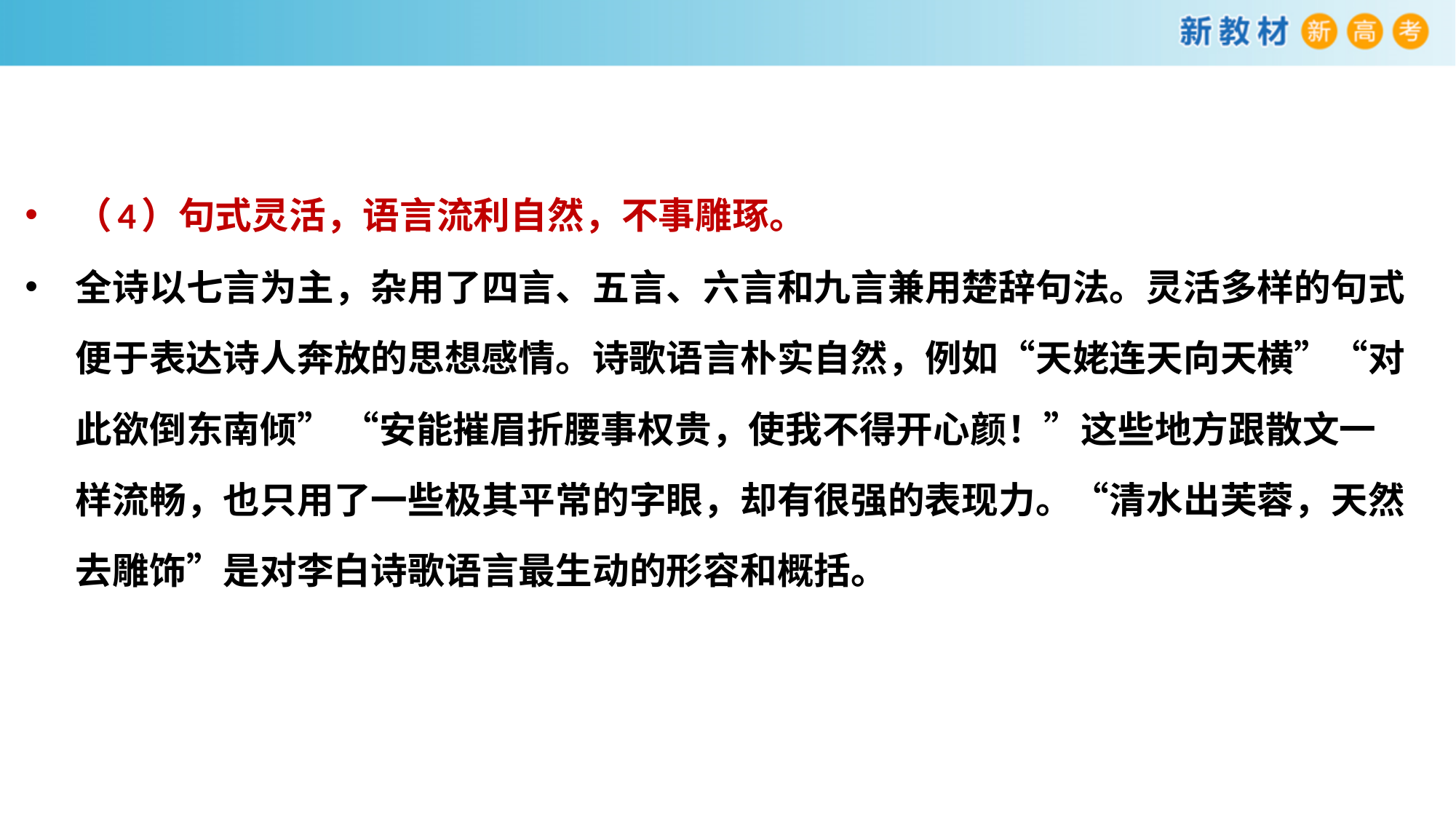

（4）句式灵活，语言流利自然，不事雕琢。
全诗以七言为主，杂用了四言、五言、六言和九言兼用楚辞句法。灵活多样的句式便于表达诗人奔放的思想感情。诗歌语言朴实自然，例如“天姥连天向天横”“对此欲倒东南倾” “安能摧眉折腰事权贵，使我不得开心颜！”这些地方跟散文一样流畅，也只用了一些极其平常的字眼，却有很强的表现力。“清水出芙蓉，天然去雕饰”是对李白诗歌语言最生动的形容和概括。